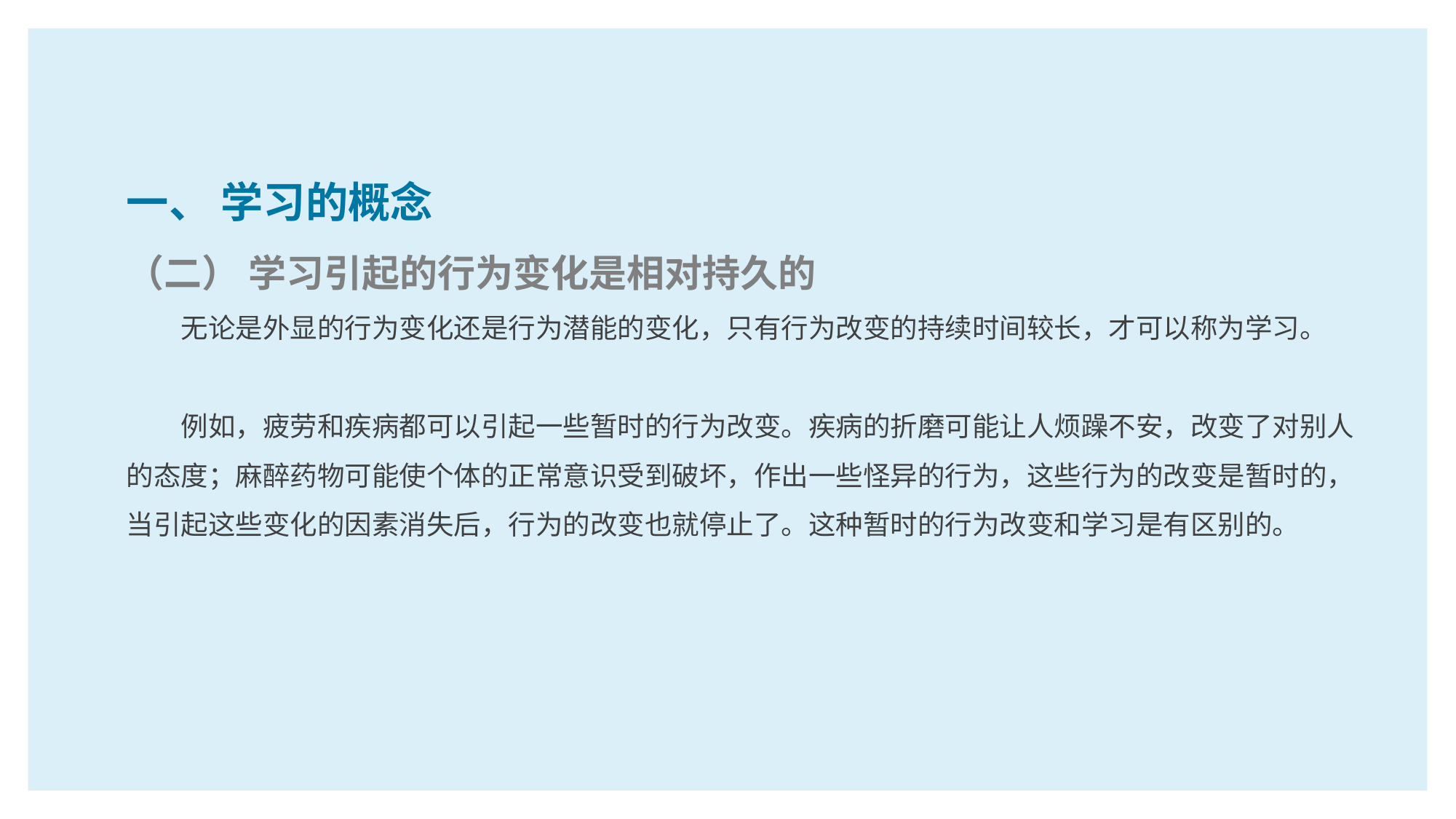

一、 学习的概念
（二） 学习引起的行为变化是相对持久的
无论是外显的行为变化还是行为潜能的变化，只有行为改变的持续时间较长，才可以称为学习。

例如，疲劳和疾病都可以引起一些暂时的行为改变。疾病的折磨可能让人烦躁不安，改变了对别人的态度；麻醉药物可能使个体的正常意识受到破坏，作出一些怪异的行为，这些行为的改变是暂时的，当引起这些变化的因素消失后，行为的改变也就停止了。这种暂时的行为改变和学习是有区别的。